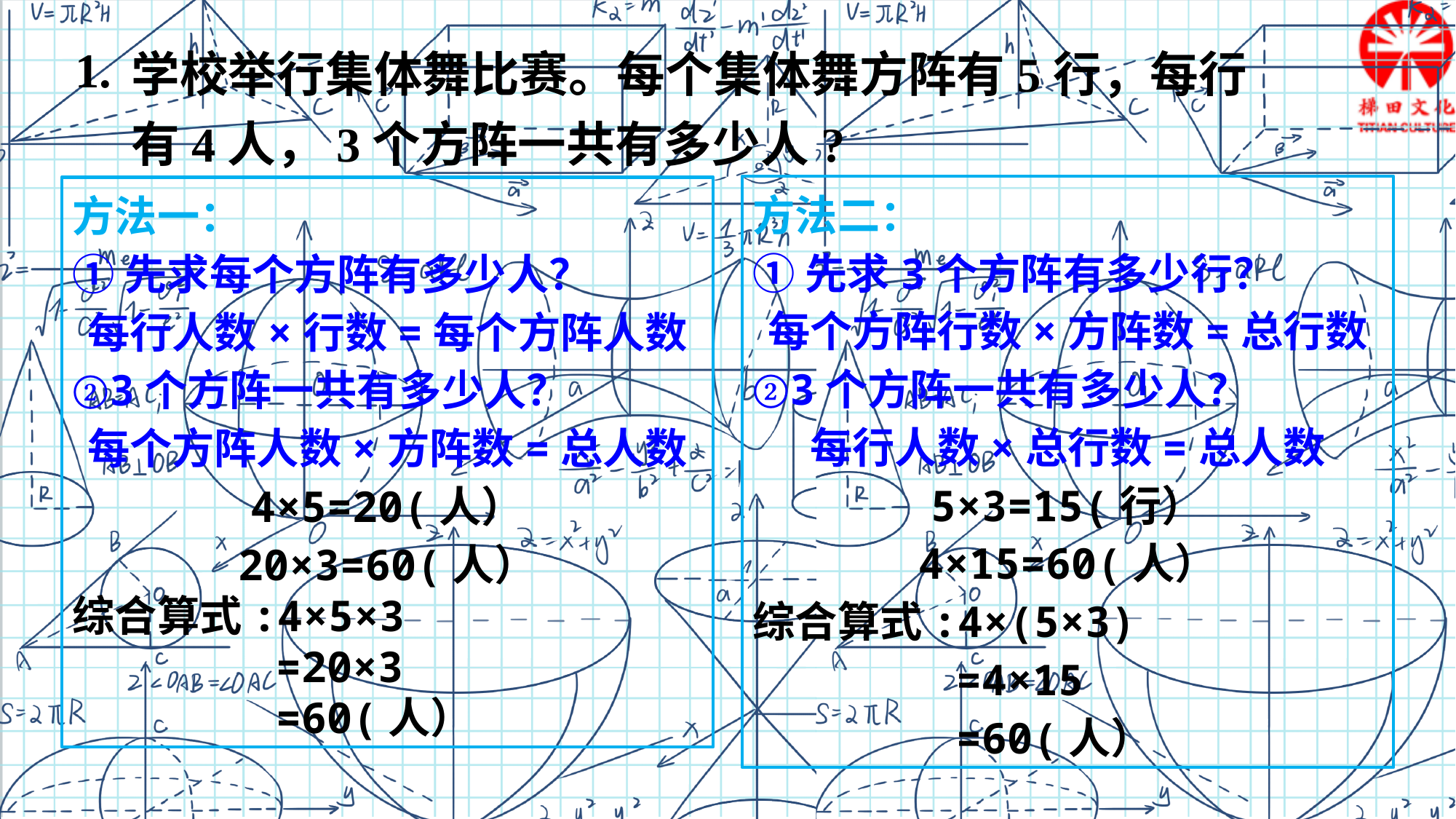

学校举行集体舞比赛。每个集体舞方阵有5行，每行有4人，3个方阵一共有多少人?
1.
方法二：
①先求3个方阵有多少行？
每个方阵行数×方阵数=总行数
②3个方阵一共有多少人？
每行人数×总行数=总人数
5×3=15(行）
4×15=60(人）
综合算式:4×(5×3)
        =4×15
        =60(人）
方法一：
①先求每个方阵有多少人？
每行人数×行数=每个方阵人数
②3个方阵一共有多少人？
每个方阵人数×方阵数=总人数
4×5=20(人）
20×3=60(人）
综合算式:4×5×3
        =20×3
        =60(人）